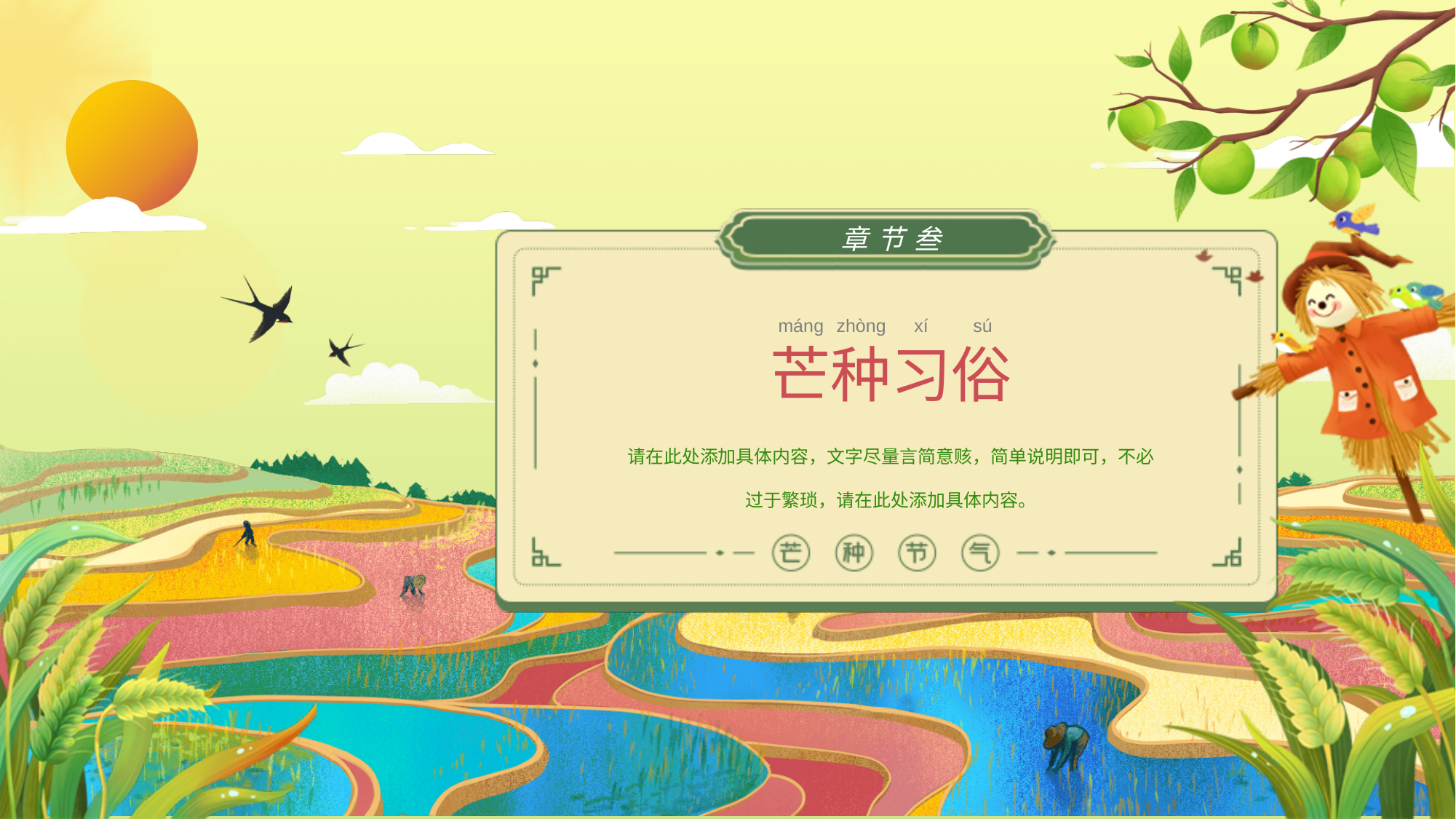

章节叁
máng
zhòng
xí
sú
芒种习俗
请在此处添加具体内容，文字尽量言简意赅，简单说明即可，不必过于繁琐，请在此处添加具体内容。